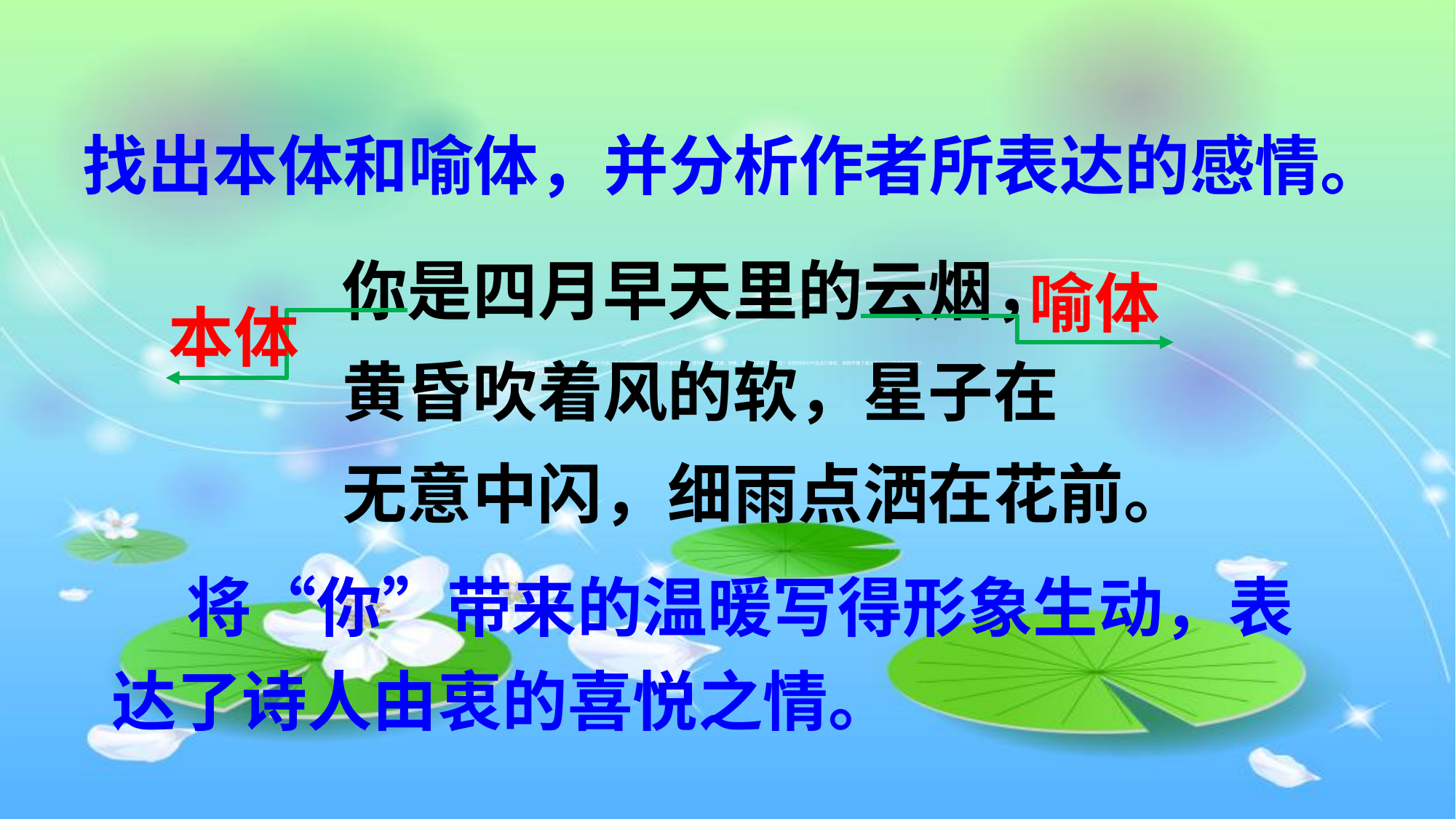

找出本体和喻体，并分析作者所表达的感情。
你是四月早天里的云烟，
黄昏吹着风的软，星子在
无意中闪，细雨点洒在花前。
喻体
本体
    将“你”带来的温暖写得形象生动，表达了诗人由衷的喜悦之情。